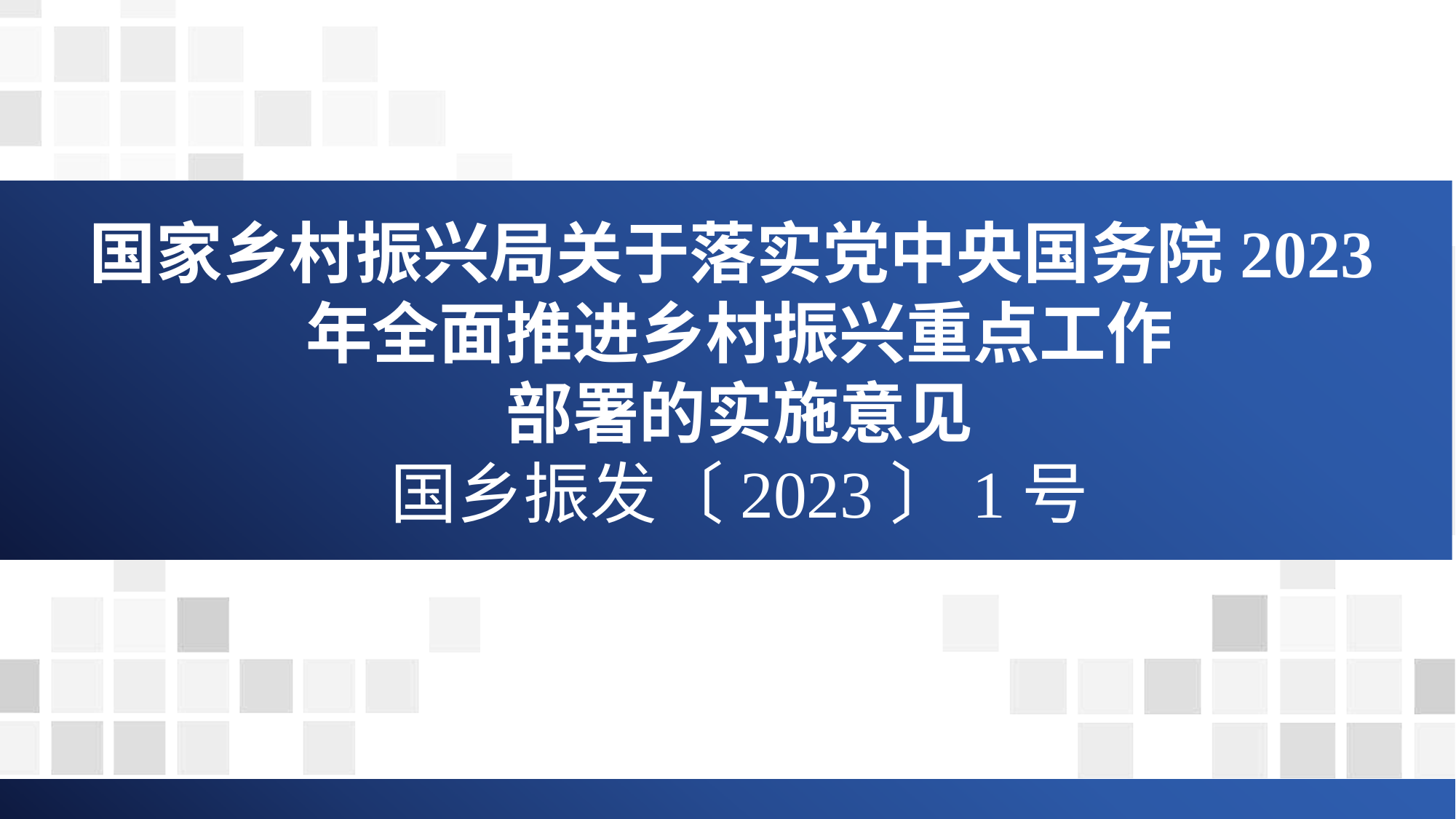

# 国家乡村振兴局关于落实党中央国务院2023年全面推进乡村振兴重点工作 部署的实施意见 国乡振发〔2023〕1号